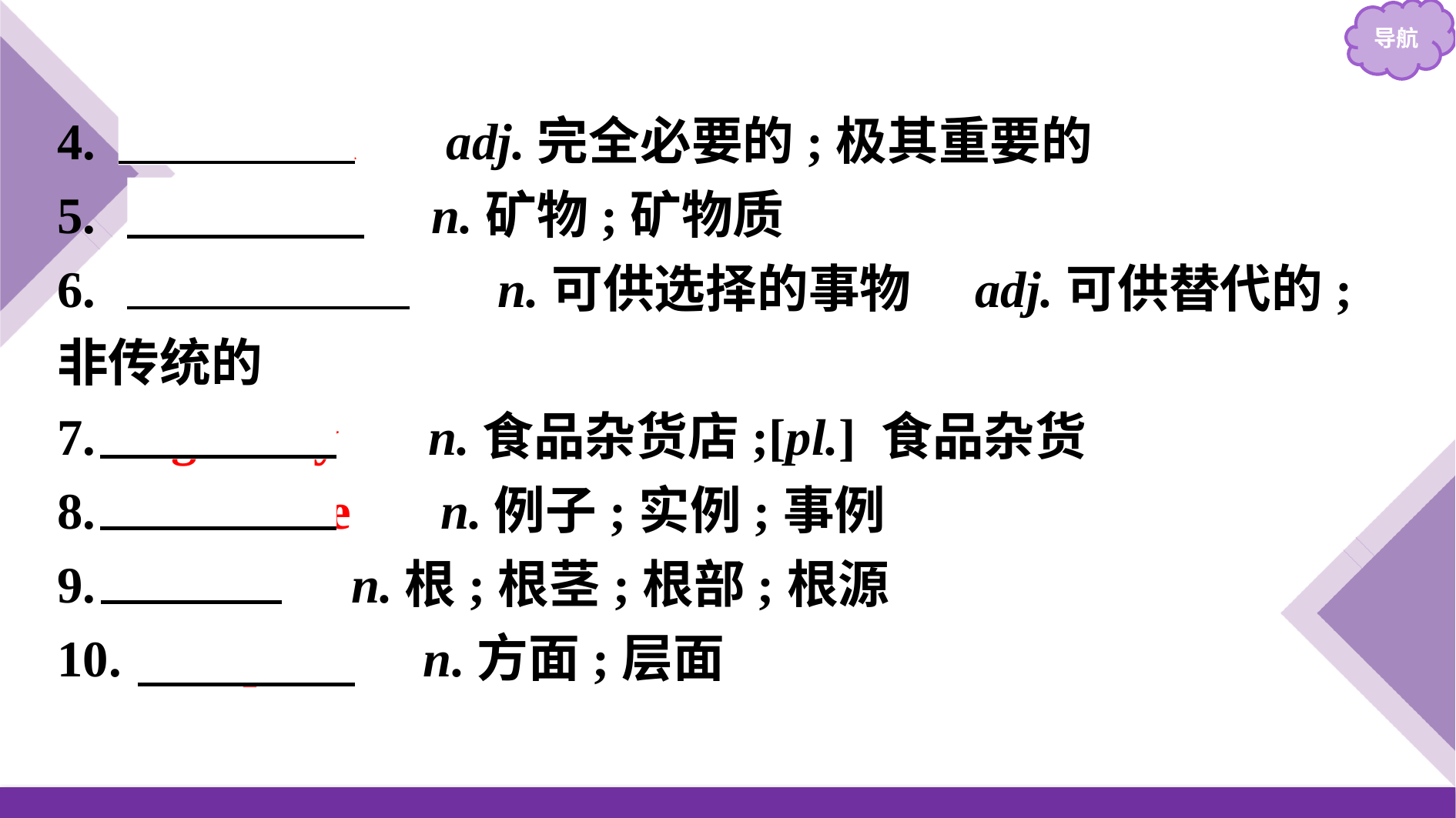

4.　essential　 adj.完全必要的;极其重要的
5.　mineral　 n.矿物;矿物质
6.　alternative　 n.可供选择的事物　adj.可供替代的;非传统的
7.　grocery　 n.食品杂货店;[pl.] 食品杂货
8.　instance　 n.例子;实例;事例
9.　root　 n.根;根茎;根部;根源
10.　aspect　 n.方面;层面